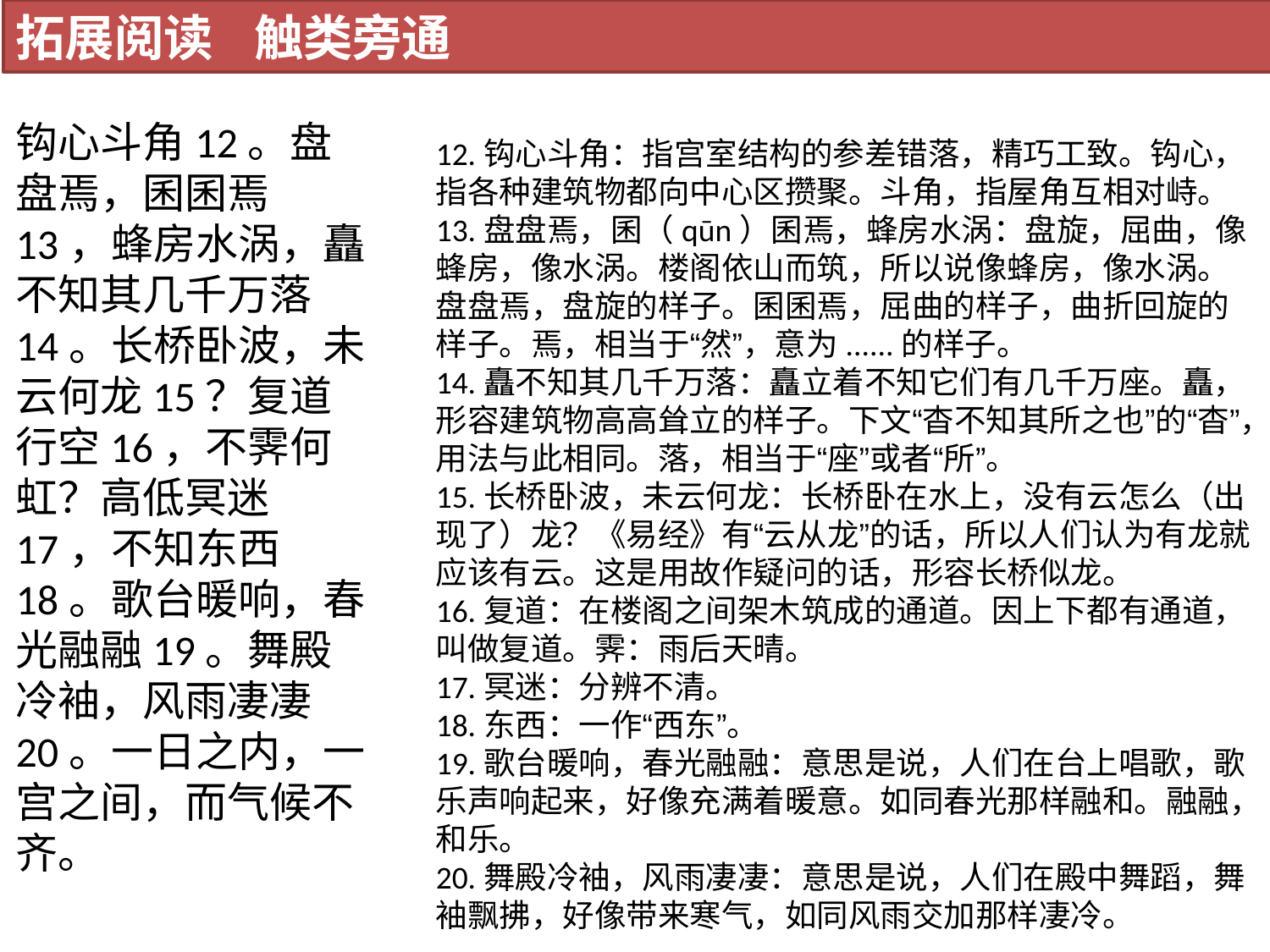

拓展阅读   触类旁通
钩心斗角12。盘盘焉，囷囷焉13，蜂房水涡，矗不知其几千万落14。长桥卧波，未云何龙15？复道行空16，不霁何虹？高低冥迷17，不知东西18。歌台暖响，春光融融19。舞殿冷袖，风雨凄凄20。一日之内，一宫之间，而气候不齐。

12.钩心斗角：指宫室结构的参差错落，精巧工致。钩心，指各种建筑物都向中心区攒聚。斗角，指屋角互相对峙。
13.盘盘焉，囷（qūn）囷焉，蜂房水涡：盘旋，屈曲，像蜂房，像水涡。楼阁依山而筑，所以说像蜂房，像水涡。盘盘焉，盘旋的样子。囷囷焉，屈曲的样子，曲折回旋的样子。焉，相当于“然”，意为......的样子。
14.矗不知其几千万落：矗立着不知它们有几千万座。矗，形容建筑物高高耸立的样子。下文“杳不知其所之也”的“杳”，用法与此相同。落，相当于“座”或者“所”。
15.长桥卧波，未云何龙：长桥卧在水上，没有云怎么（出现了）龙？《易经》有“云从龙”的话，所以人们认为有龙就应该有云。这是用故作疑问的话，形容长桥似龙。
16.复道：在楼阁之间架木筑成的通道。因上下都有通道，叫做复道。霁：雨后天晴。
17.冥迷：分辨不清。
18.东西：一作“西东”。
19.歌台暖响，春光融融：意思是说，人们在台上唱歌，歌乐声响起来，好像充满着暖意。如同春光那样融和。融融，和乐。
20.舞殿冷袖，风雨凄凄：意思是说，人们在殿中舞蹈，舞袖飘拂，好像带来寒气，如同风雨交加那样凄冷。